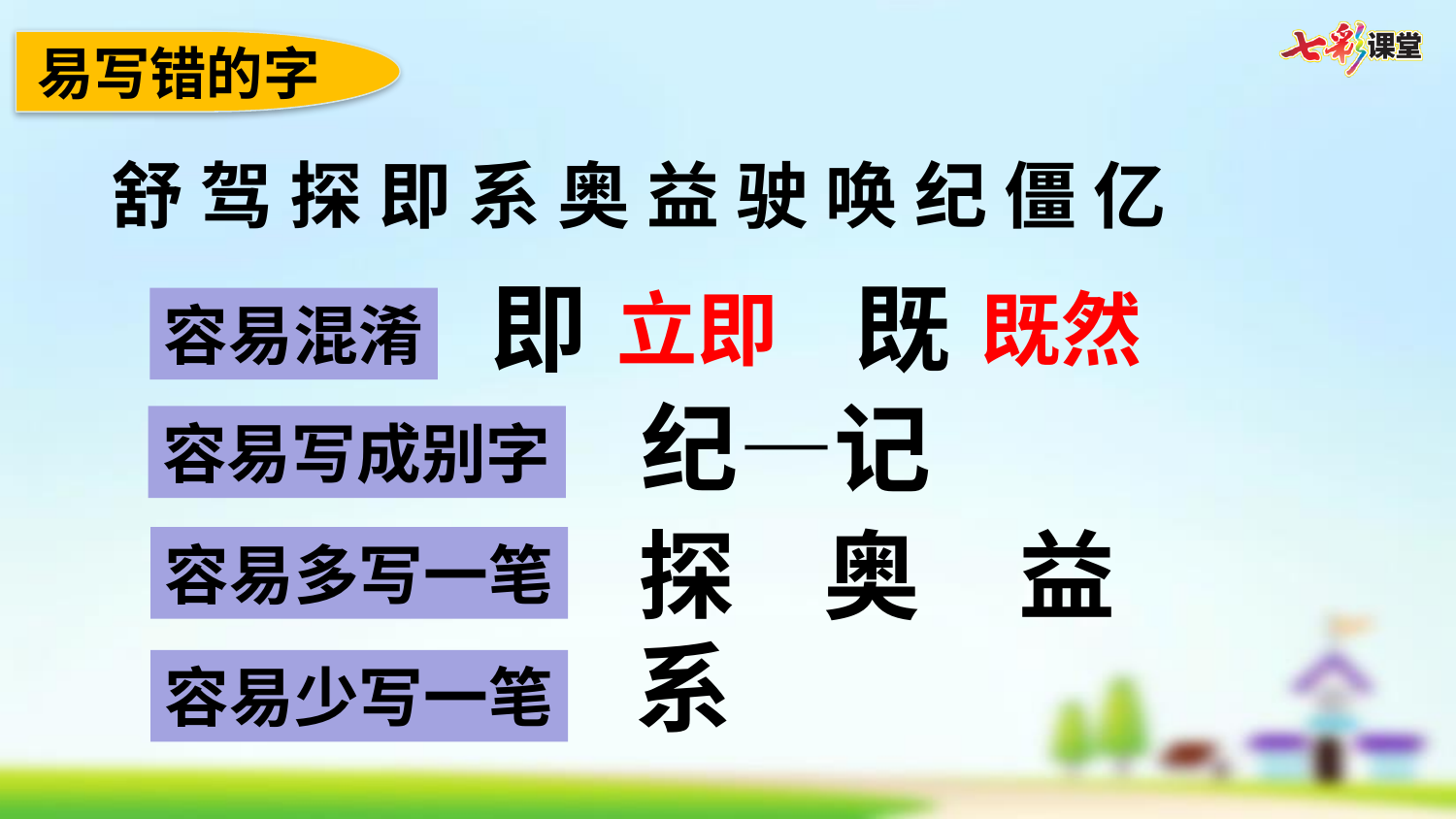

易写错的字
舒 驾 探 即 系 奥 益 驶 唤 纪 僵 亿
即
既
立即
既然
容易混淆
纪—记
容易写成别字
奥
探
益
容易多写一笔
系
容易少写一笔